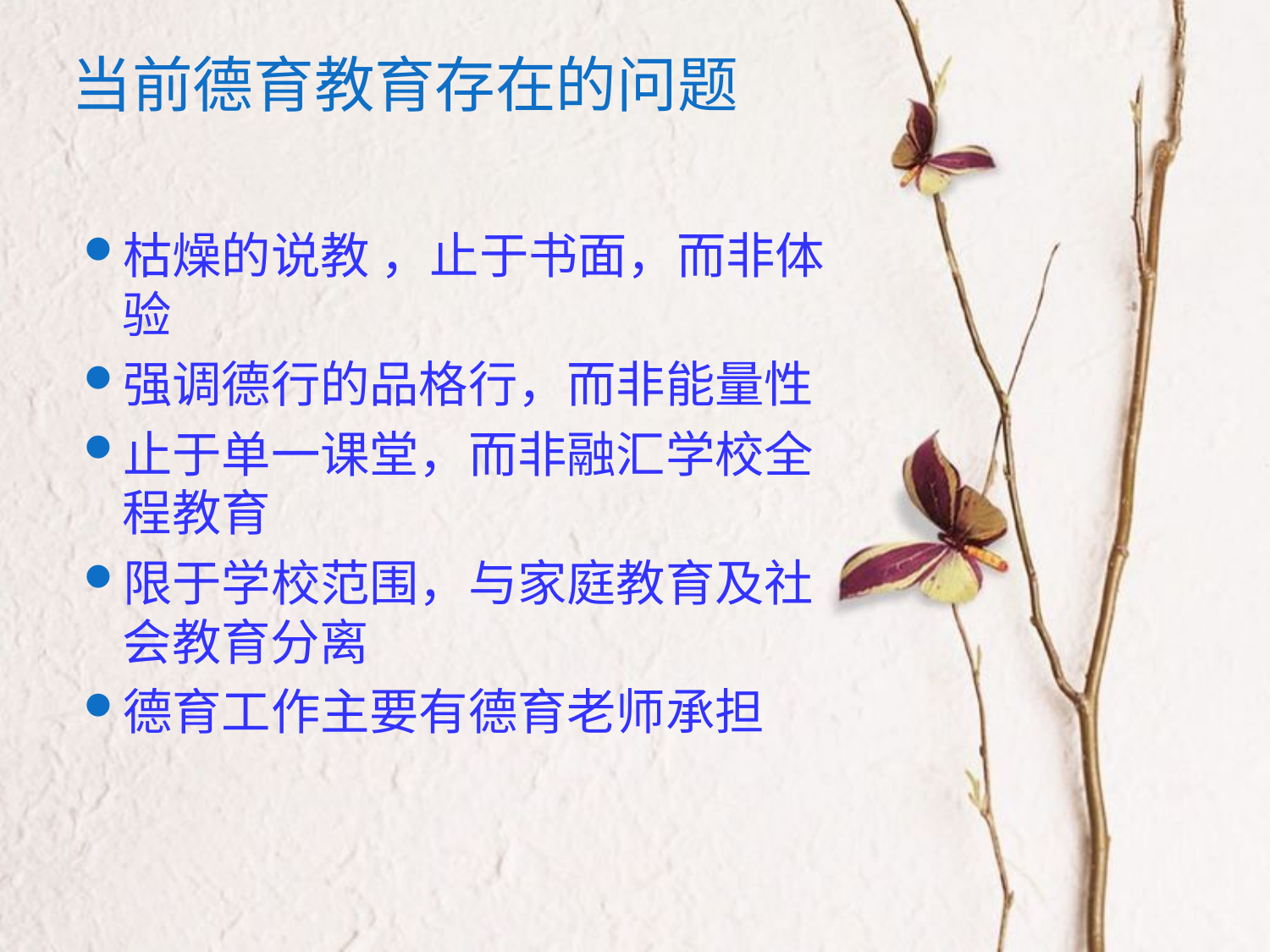

# 当前德育教育存在的问题
枯燥的说教 ，止于书面，而非体验
强调德行的品格行，而非能量性
止于单一课堂，而非融汇学校全程教育
限于学校范围，与家庭教育及社会教育分离
德育工作主要有德育老师承担